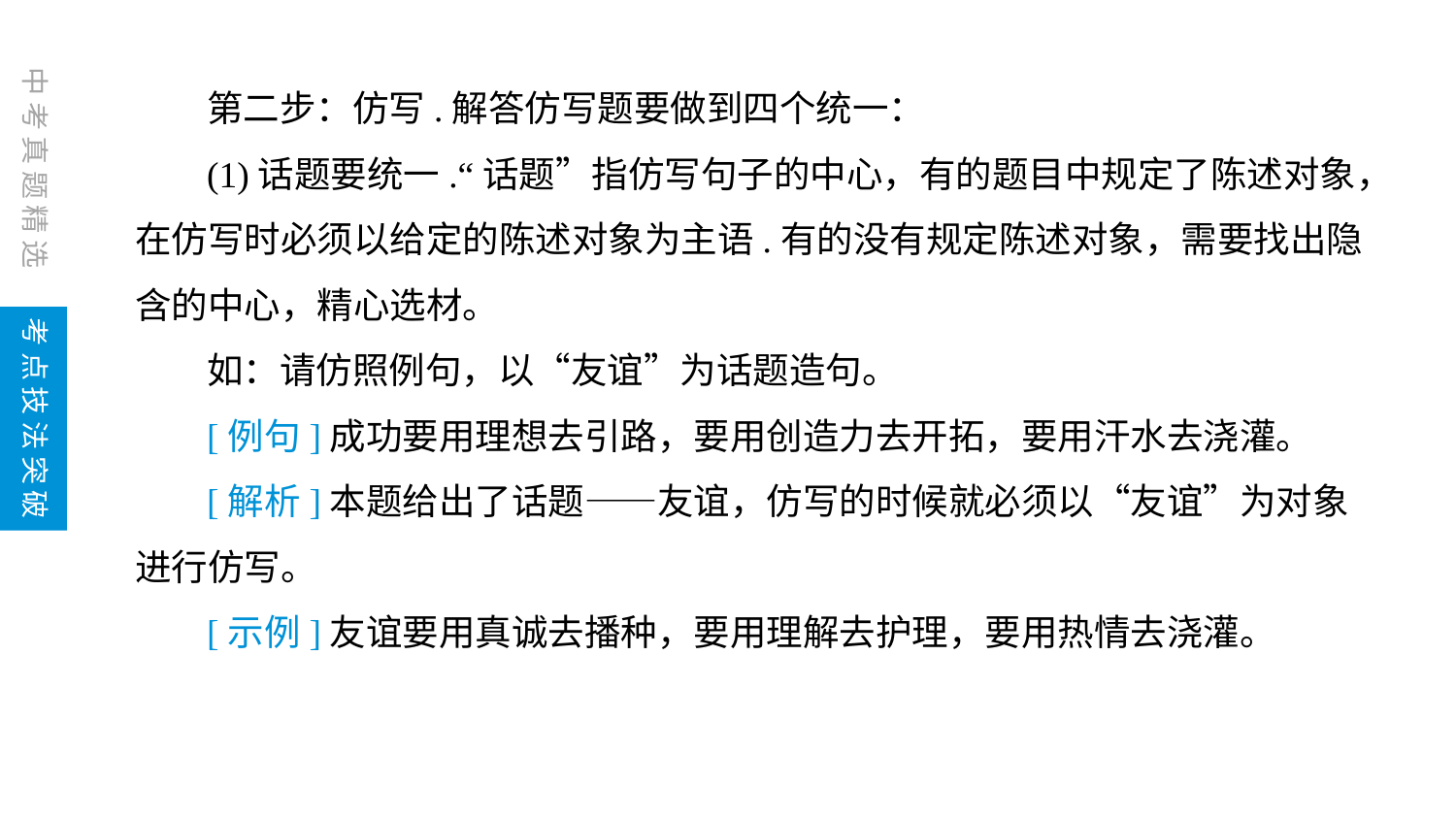

第二步：仿写.解答仿写题要做到四个统一：
(1)话题要统一.“话题”指仿写句子的中心，有的题目中规定了陈述对象，在仿写时必须以给定的陈述对象为主语.有的没有规定陈述对象，需要找出隐含的中心，精心选材。
如：请仿照例句，以“友谊”为话题造句。
[例句]成功要用理想去引路，要用创造力去开拓，要用汗水去浇灌。
[解析]本题给出了话题——友谊，仿写的时候就必须以“友谊”为对象进行仿写。
[示例]友谊要用真诚去播种，要用理解去护理，要用热情去浇灌。